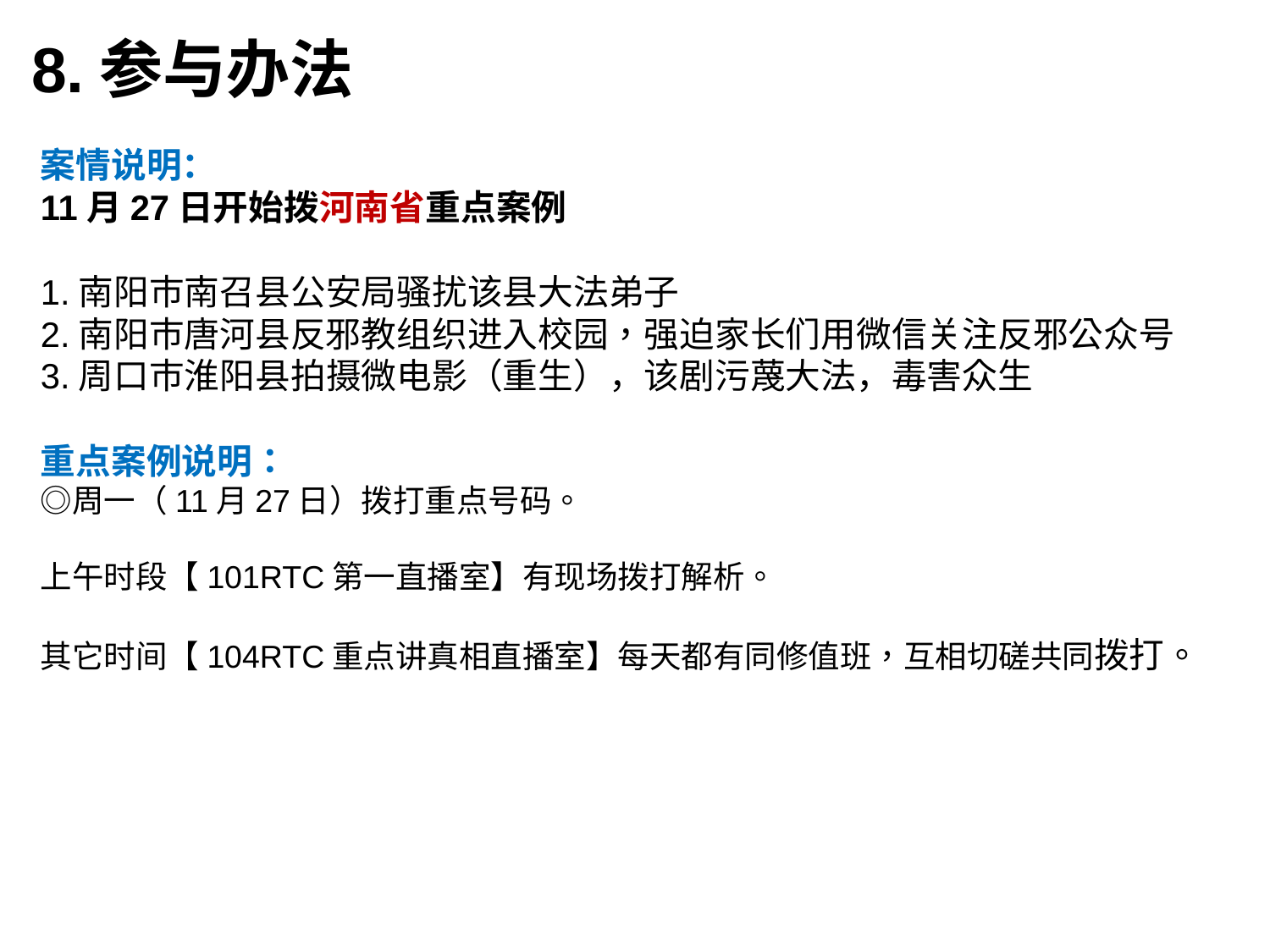

8.参与办法
案情说明：
11月27日开始拨河南省重点案例

1.南阳市南召县公安局骚扰该县大法弟子
2.南阳市唐河县反邪教组织进入校园，强迫家长们用微信关注反邪公众号
3.周口市淮阳县拍摄微电影（重生），该剧污蔑大法，毒害众生

重点案例说明：
◎周一（11月27日）拨打重点号码。
上午时段【101RTC第一直播室】有现场拨打解析。

其它时间【104RTC重点讲真相直播室】每天都有同修值班，互相切磋共同拨打。